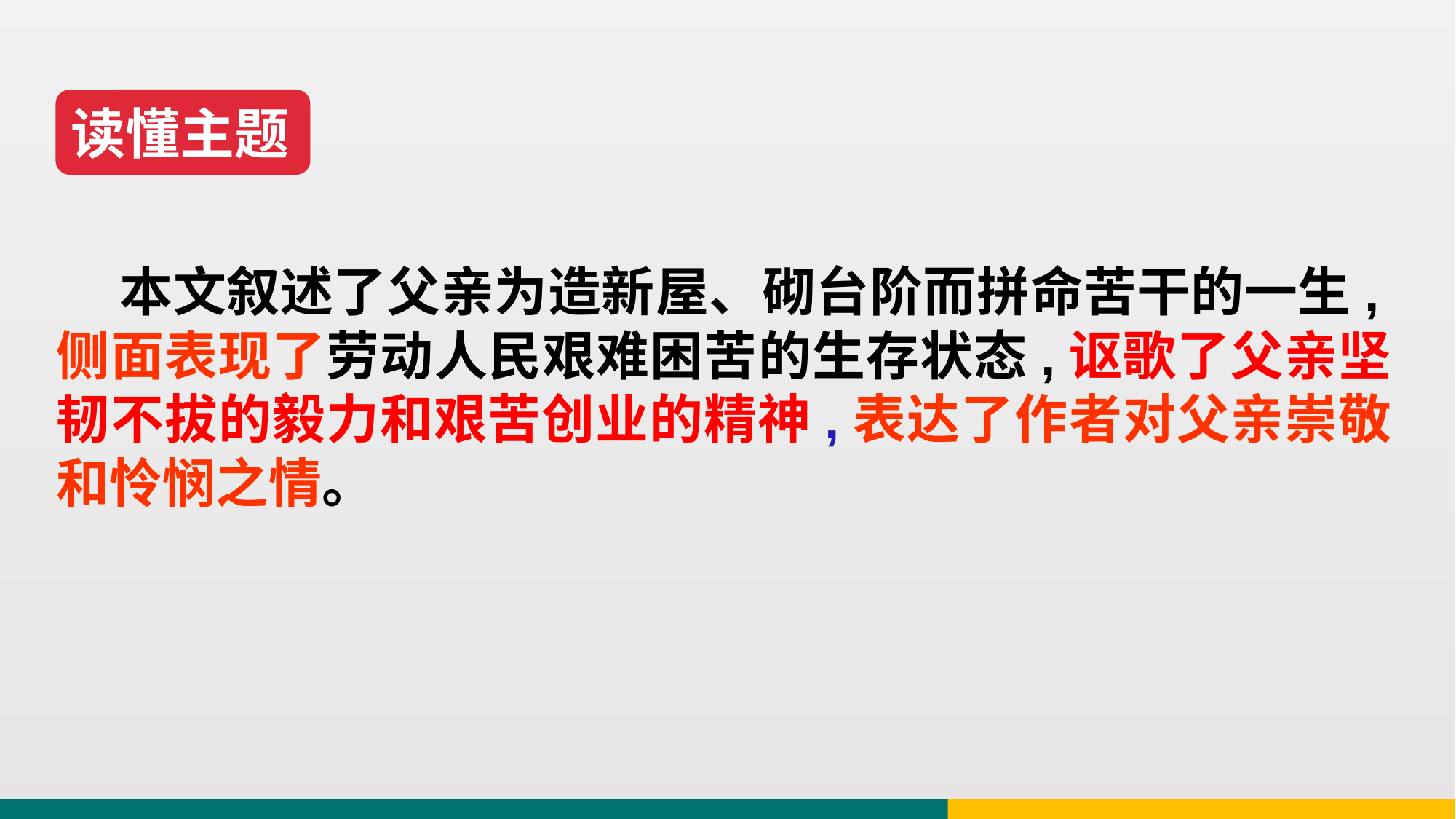

读懂主题
    本文叙述了父亲为造新屋、砌台阶而拼命苦干的一生,侧面表现了劳动人民艰难困苦的生存状态,讴歌了父亲坚韧不拔的毅力和艰苦创业的精神,表达了作者对父亲崇敬和怜悯之情。